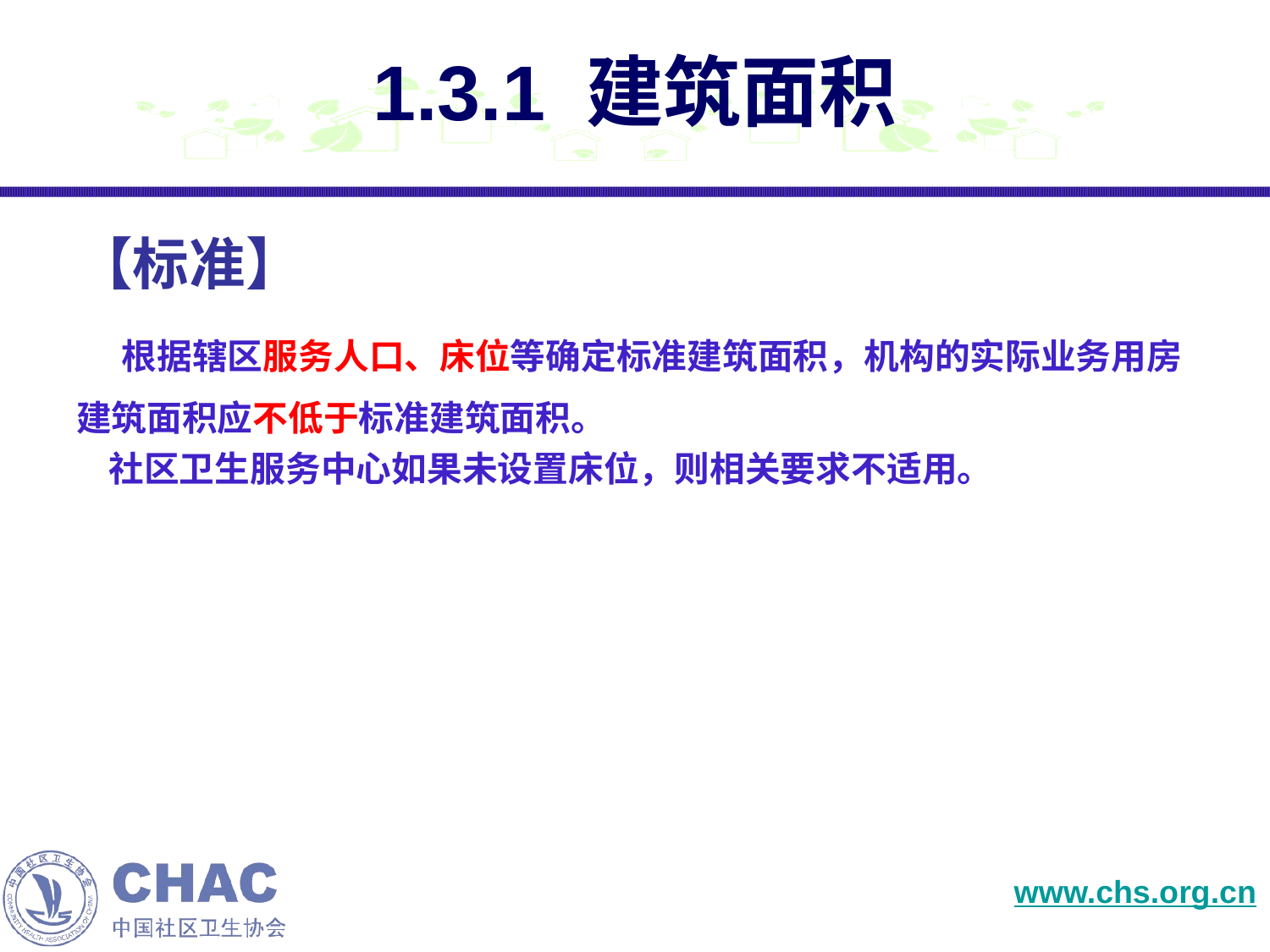

# 1.3.1 建筑面积
【标准】
   根据辖区服务人口、床位等确定标准建筑面积，机构的实际业务用房建筑面积应不低于标准建筑面积。
   社区卫生服务中心如果未设置床位，则相关要求不适用。